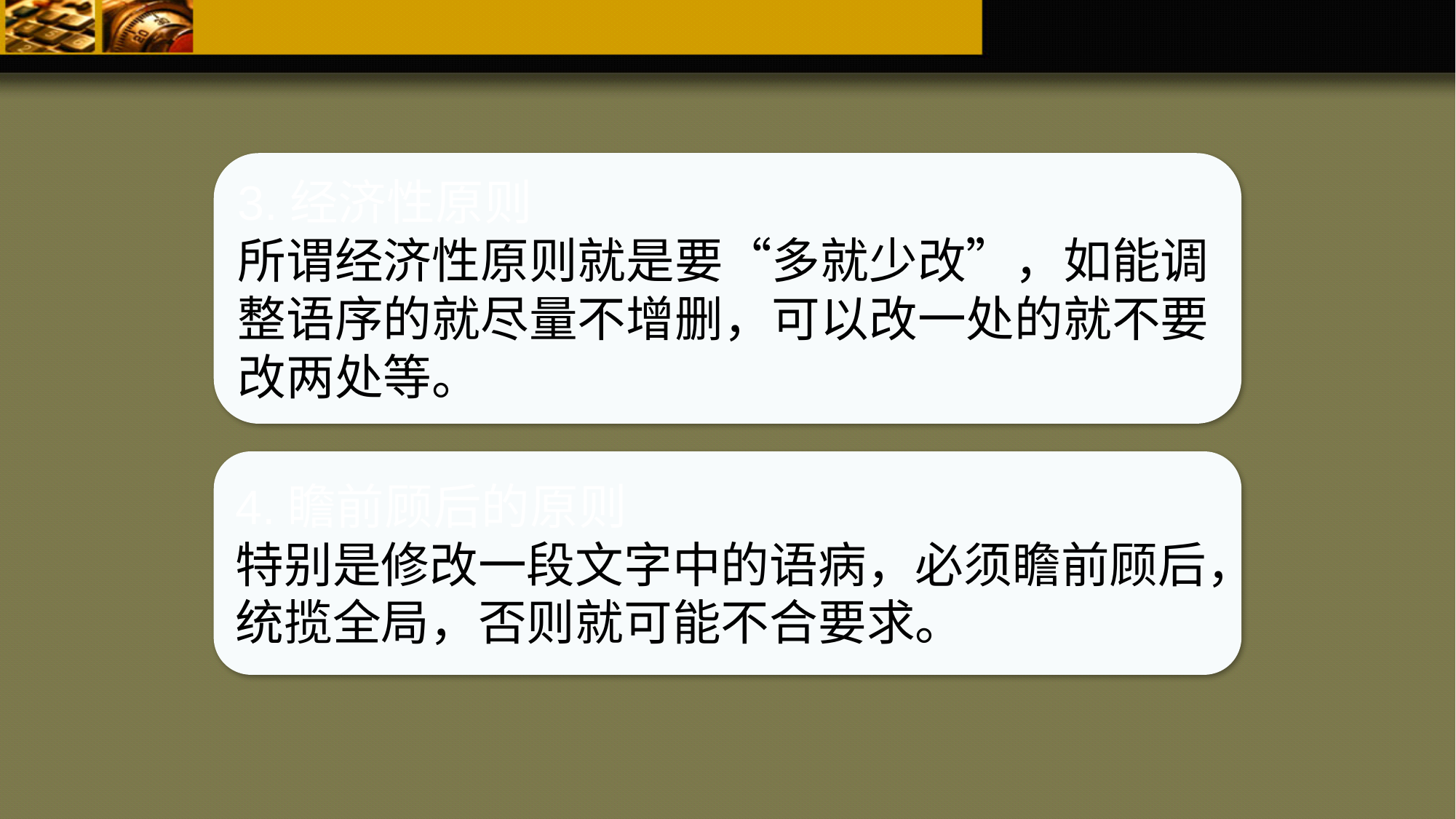

3.经济性原则
所谓经济性原则就是要“多就少改”，如能调整语序的就尽量不增删，可以改一处的就不要改两处等。
4.瞻前顾后的原则
特别是修改一段文字中的语病，必须瞻前顾后，统揽全局，否则就可能不合要求。